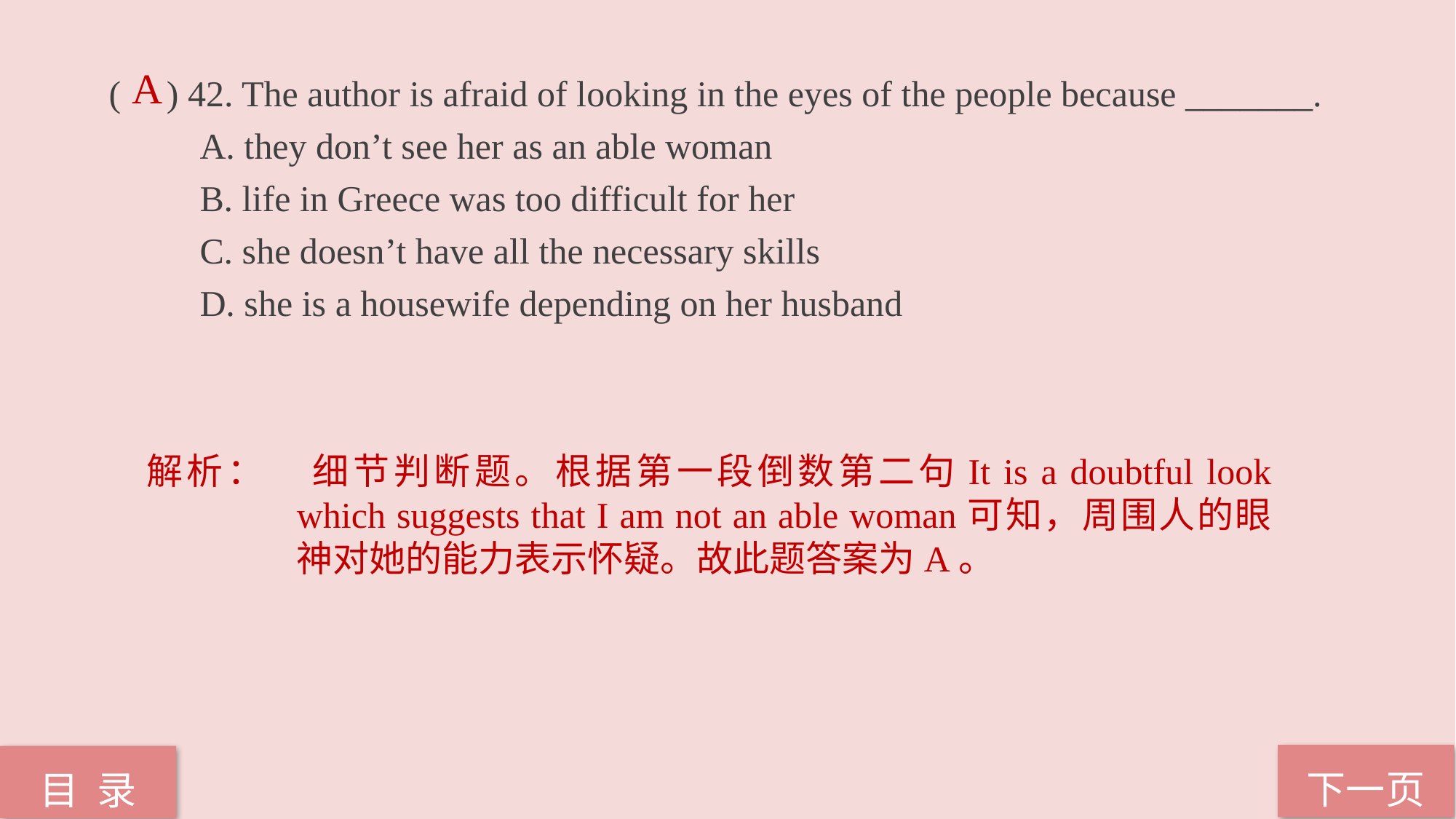

A
(     ) 42. The author is afraid of looking in the eyes of the people because _______.
          A. they don’t see her as an able woman
          B. life in Greece was too difficult for her
          C. she doesn’t have all the necessary skills
          D. she is a housewife depending on her husband
解析：	细节判断题。根据第一段倒数第二句It is a doubtful look which suggests that I am not an able woman可知，周围人的眼神对她的能力表示怀疑。故此题答案为A。